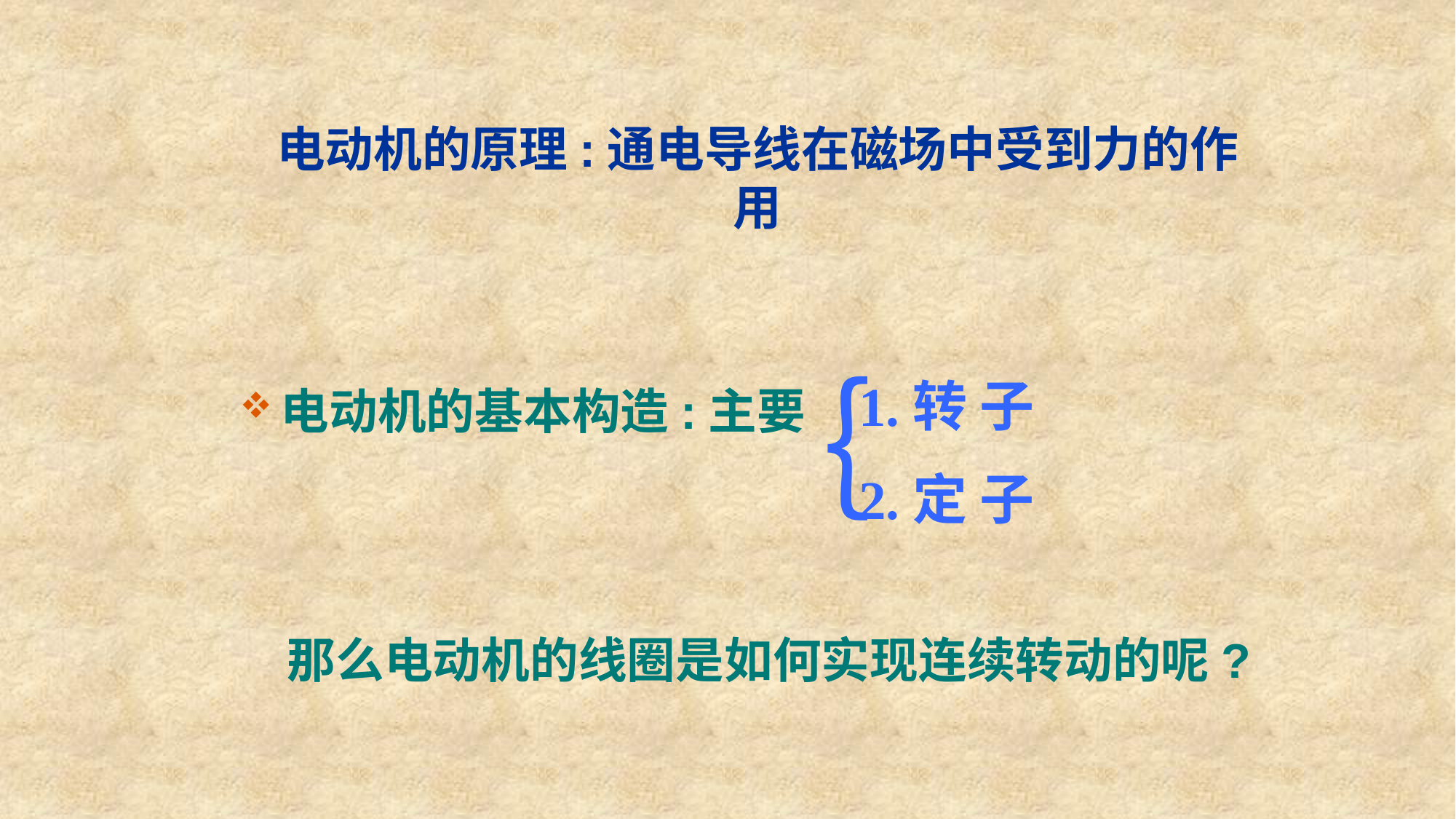

# 电动机的原理:通电导线在磁场中受到力的作用
｛
1.转 子
2.定 子
电动机的基本构造:主要

那么电动机的线圈是如何实现连续转动的呢?